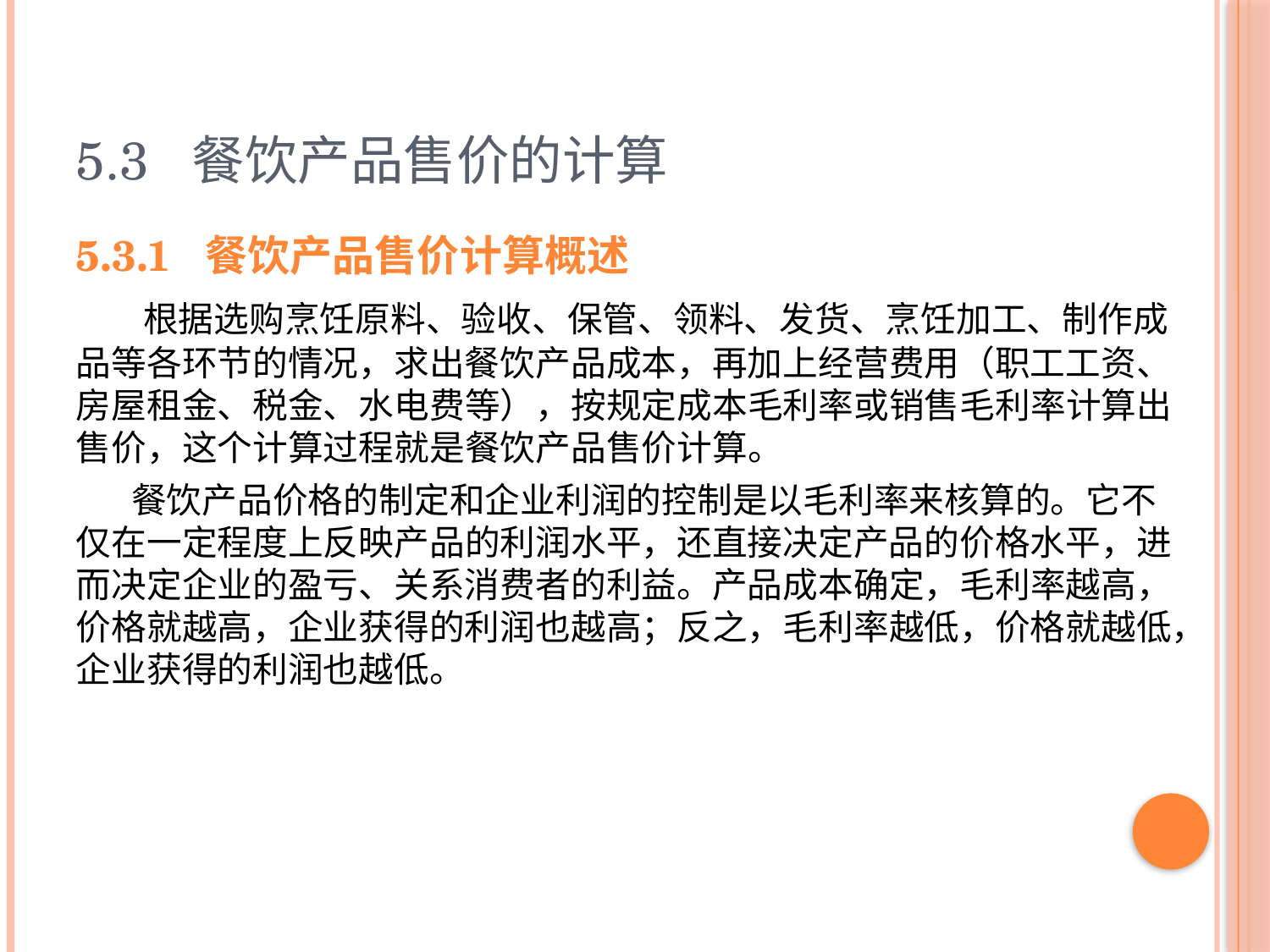

# 5.3  餐饮产品售价的计算
5.3.1  餐饮产品售价计算概述
      根据选购烹饪原料、验收、保管、领料、发货、烹饪加工、制作成品等各环节的情况，求出餐饮产品成本，再加上经营费用（职工工资、房屋租金、税金、水电费等），按规定成本毛利率或销售毛利率计算出售价，这个计算过程就是餐饮产品售价计算。
      餐饮产品价格的制定和企业利润的控制是以毛利率来核算的。它不仅在一定程度上反映产品的利润水平，还直接决定产品的价格水平，进而决定企业的盈亏、关系消费者的利益。产品成本确定，毛利率越高，价格就越高，企业获得的利润也越高；反之，毛利率越低，价格就越低，企业获得的利润也越低。